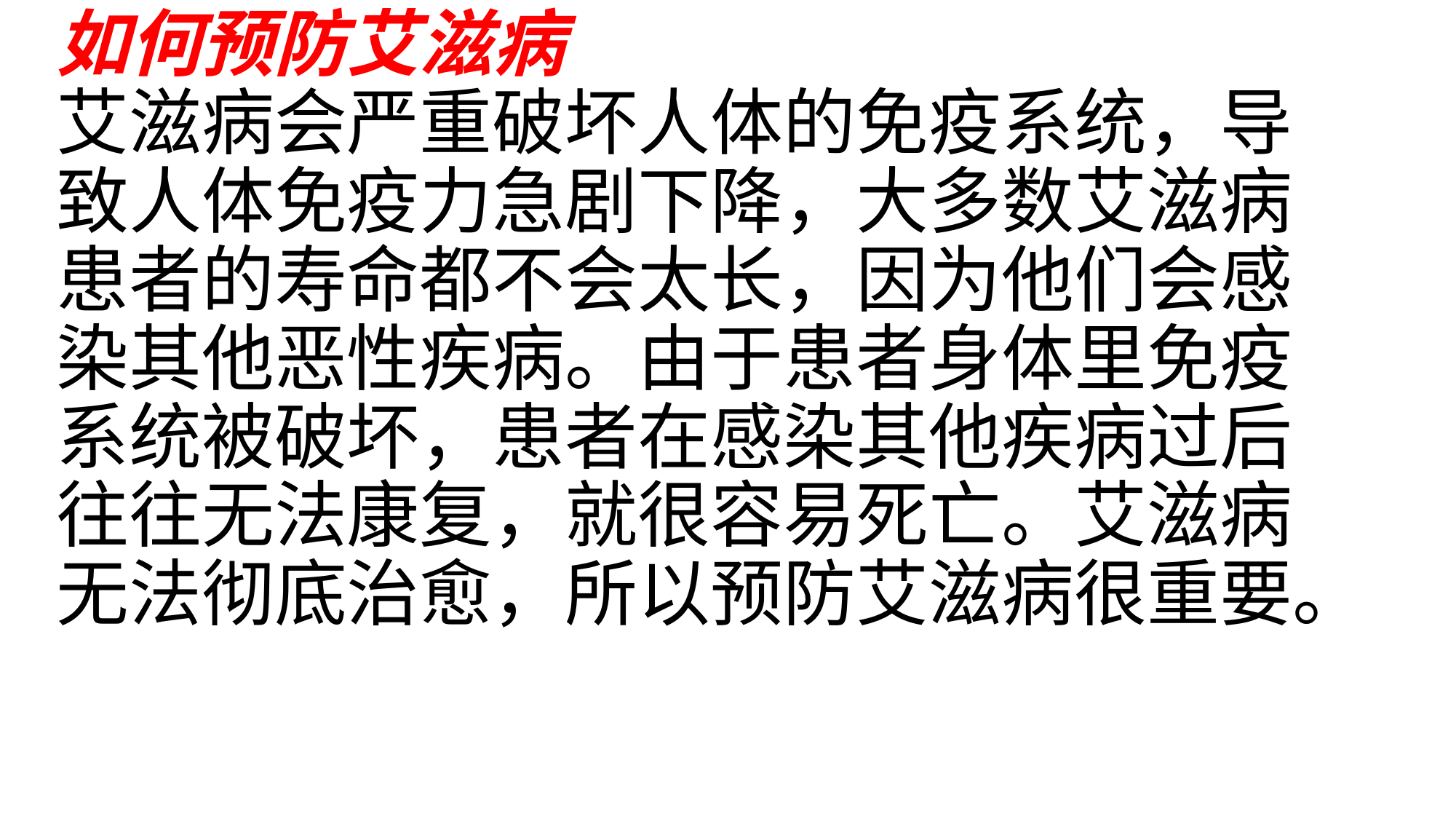

# 如何预防艾滋病 艾滋病会严重破坏人体的免疫系统，导致人体免疫力急剧下降，大多数艾滋病患者的寿命都不会太长，因为他们会感染其他恶性疾病。由于患者身体里免疫系统被破坏，患者在感染其他疾病过后往往无法康复，就很容易死亡。艾滋病无法彻底治愈，所以预防艾滋病很重要。